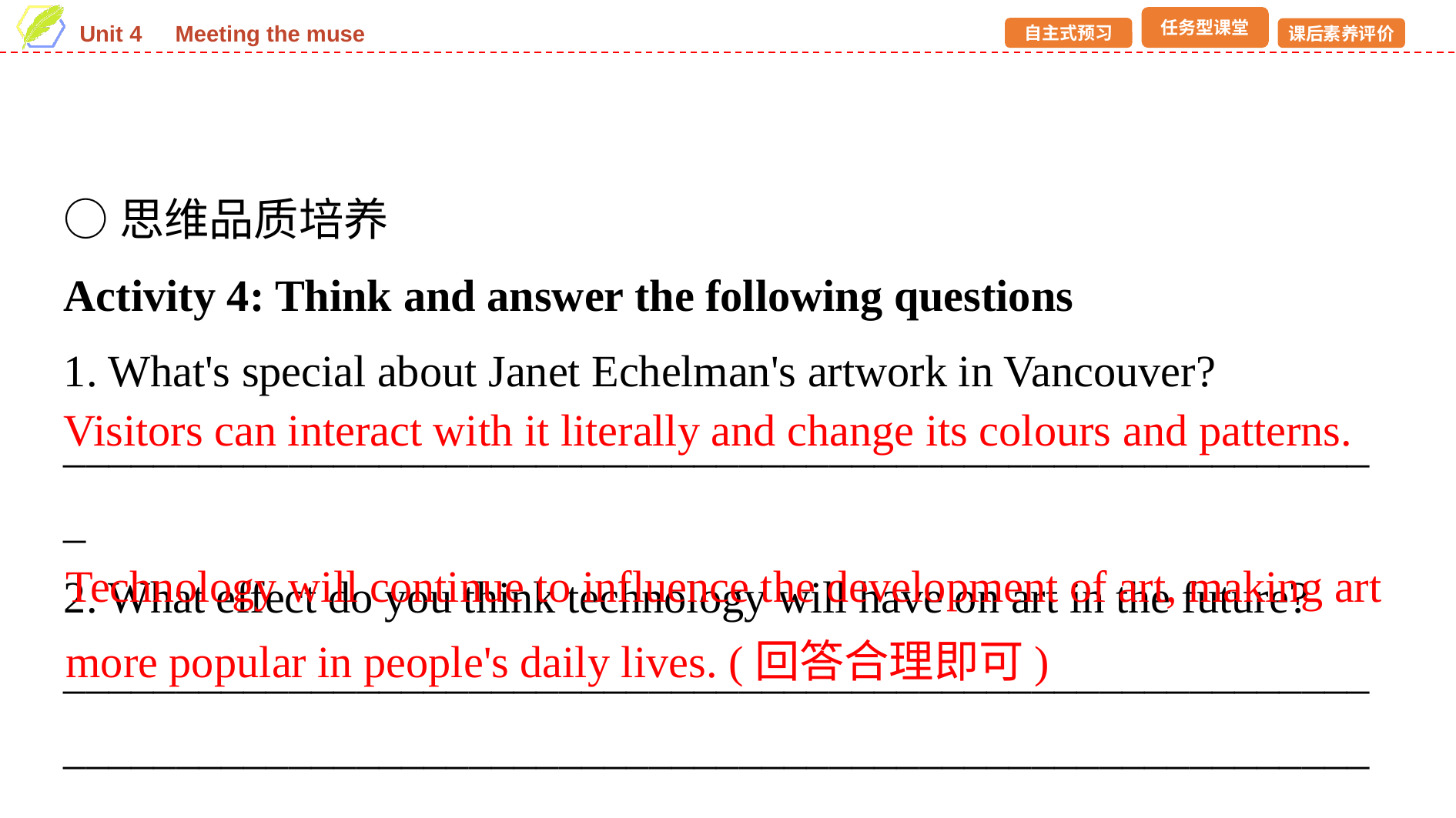

○思维品质培养
Activity 4: Think and answer the following questions
1. What's special about Janet Echelman's artwork in Vancouver?
___________________________________________________________
2. What effect do you think technology will have on art in the future?
______________________________________________________________________________________________________________________
Visitors can interact with it literally and change its colours and patterns.
Technology will continue to influence the development of art, making art more popular in people's daily lives. (回答合理即可)